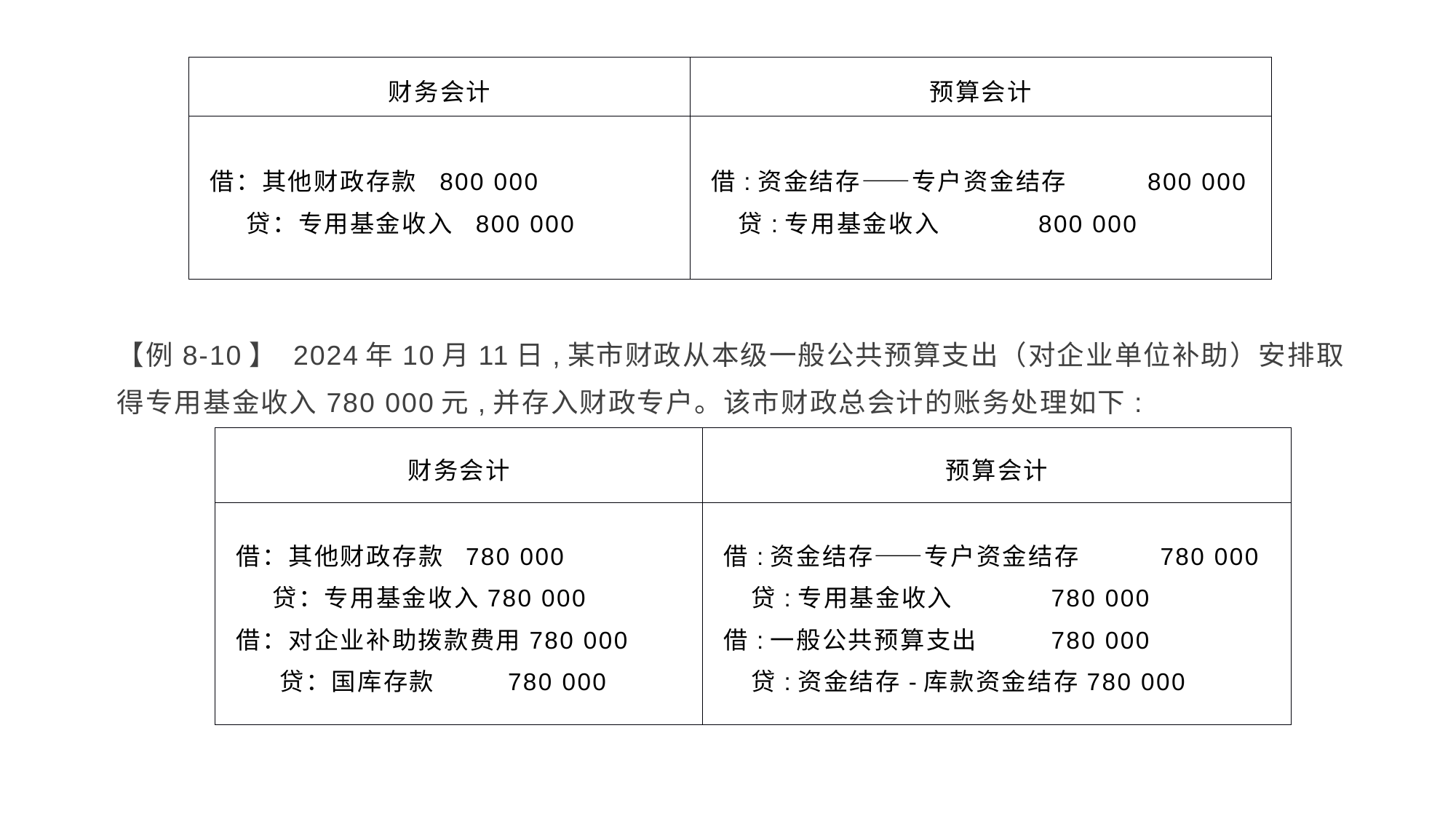

| 财务会计 | 预算会计 |
| --- | --- |
| 借：其他财政存款 800 000 贷：专用基金收入 800 000 | 借:资金结存――专户资金结存 800 000 贷:专用基金收入 800 000 |
【例8-10】 2024年10月11日,某市财政从本级一般公共预算支出（对企业单位补助）安排取得专用基金收入780 000元,并存入财政专户。该市财政总会计的账务处理如下:
| 财务会计 | 预算会计 |
| --- | --- |
| 借：其他财政存款 780 000 贷：专用基金收入780 000 借：对企业补助拨款费用780 000 贷：国库存款 780 000 | 借:资金结存――专户资金结存 780 000 贷:专用基金收入 780 000 借:一般公共预算支出 780 000 贷:资金结存-库款资金结存780 000 |